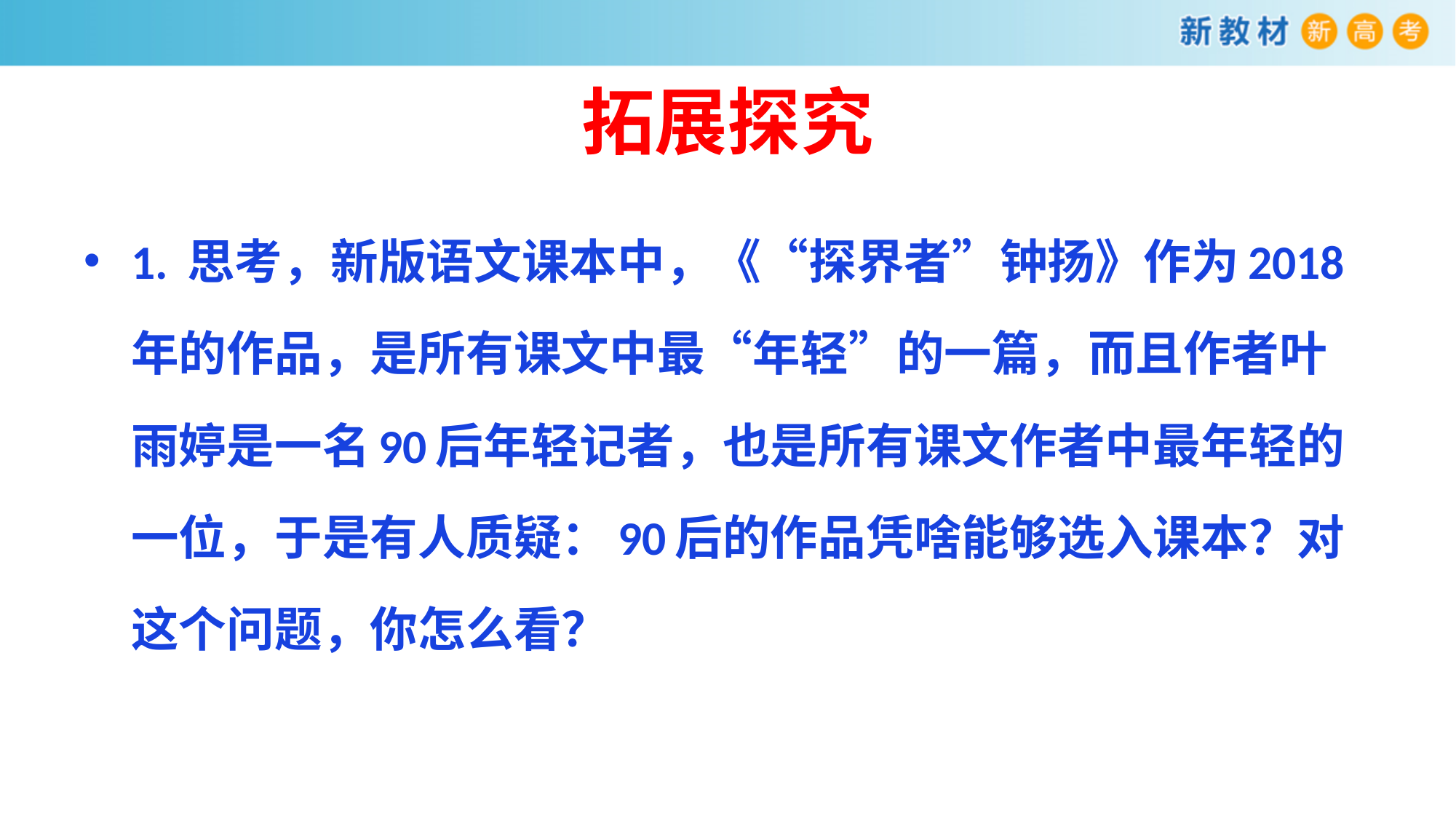

# 拓展探究
1. 思考，新版语文课本中，《“探界者”钟扬》作为2018年的作品，是所有课文中最“年轻”的一篇，而且作者叶雨婷是一名90后年轻记者，也是所有课文作者中最年轻的一位，于是有人质疑：90后的作品凭啥能够选入课本？对这个问题，你怎么看？